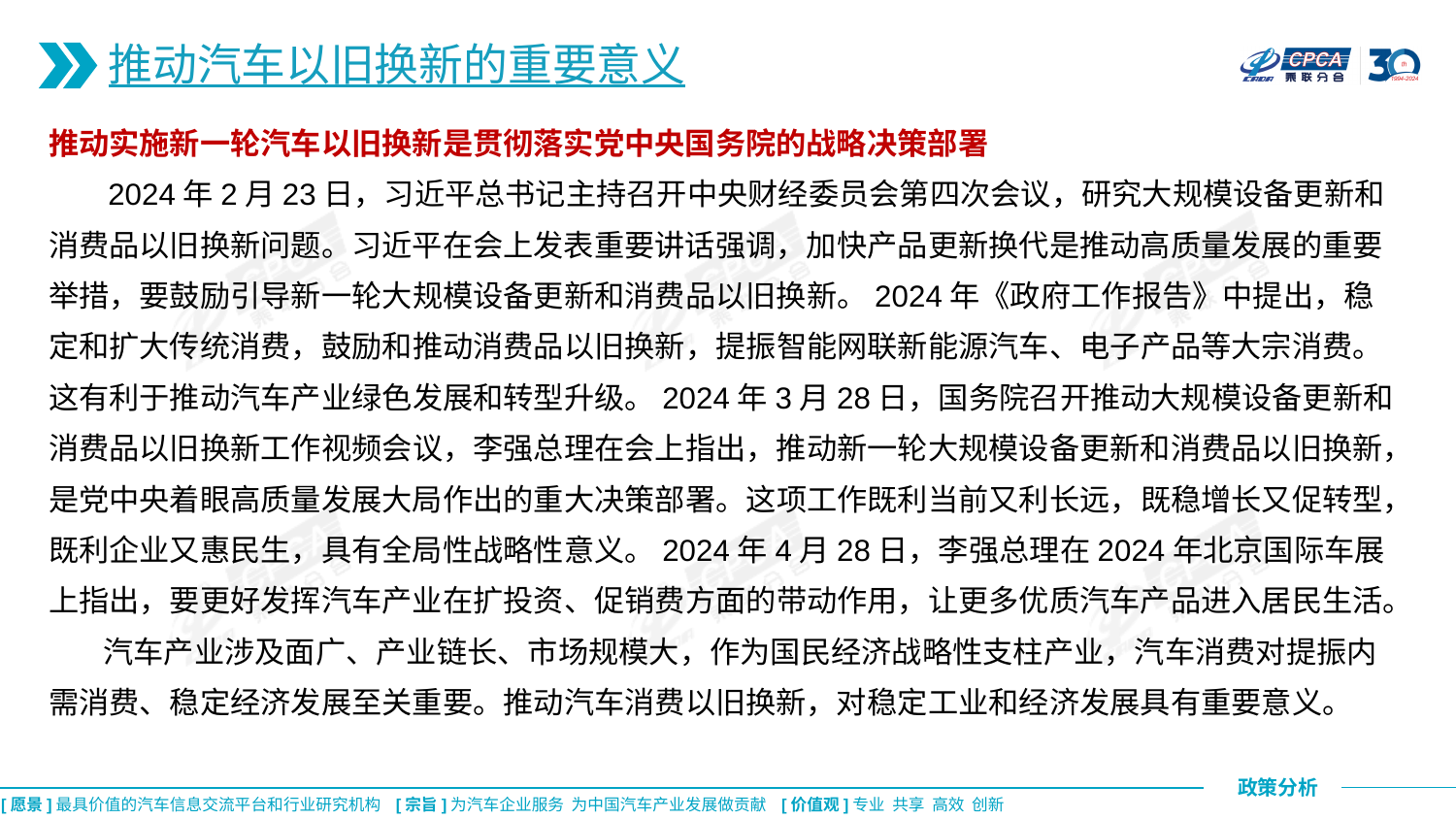

推动汽车以旧换新的重要意义
推动实施新一轮汽车以旧换新是贯彻落实党中央国务院的战略决策部署
       2024年2月23日，习近平总书记主持召开中央财经委员会第四次会议，研究大规模设备更新和消费品以旧换新问题。习近平在会上发表重要讲话强调，加快产品更新换代是推动高质量发展的重要举措，要鼓励引导新一轮大规模设备更新和消费品以旧换新。2024年《政府工作报告》中提出，稳定和扩大传统消费，鼓励和推动消费品以旧换新，提振智能网联新能源汽车、电子产品等大宗消费。这有利于推动汽车产业绿色发展和转型升级。2024年3月28日，国务院召开推动大规模设备更新和消费品以旧换新工作视频会议，李强总理在会上指出，推动新一轮大规模设备更新和消费品以旧换新，是党中央着眼高质量发展大局作出的重大决策部署。这项工作既利当前又利长远，既稳增长又促转型，既利企业又惠民生，具有全局性战略性意义。2024年4月28日，李强总理在2024年北京国际车展上指出，要更好发挥汽车产业在扩投资、促销费方面的带动作用，让更多优质汽车产品进入居民生活。
       汽车产业涉及面广、产业链长、市场规模大，作为国民经济战略性支柱产业，汽车消费对提振内需消费、稳定经济发展至关重要。推动汽车消费以旧换新，对稳定工业和经济发展具有重要意义。